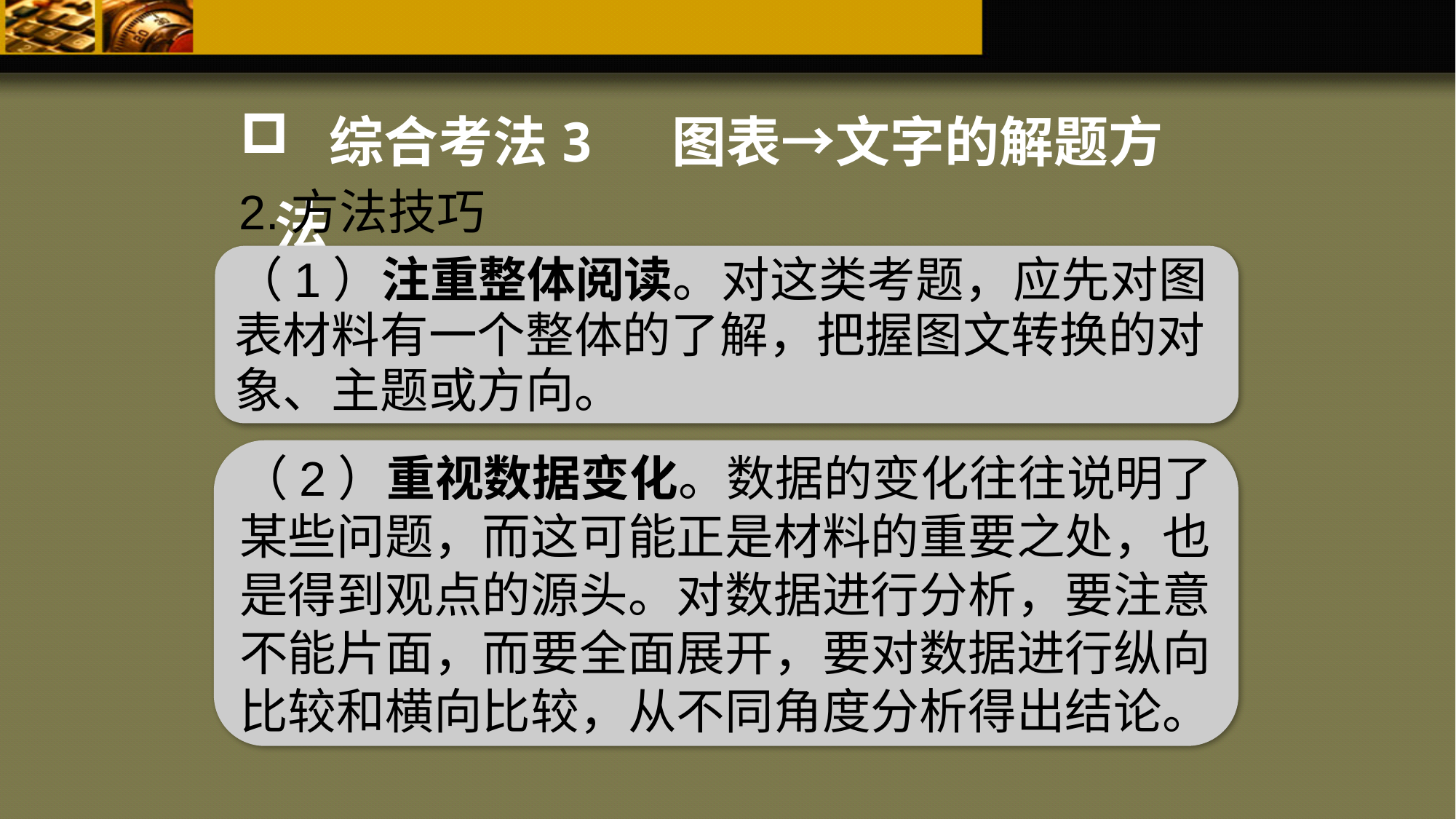

综合考法3  图表→文字的解题方法
2.方法技巧
（1）注重整体阅读。对这类考题，应先对图表材料有一个整体的了解，把握图文转换的对象、主题或方向。
（2）重视数据变化。数据的变化往往说明了某些问题，而这可能正是材料的重要之处，也是得到观点的源头。对数据进行分析，要注意不能片面，而要全面展开，要对数据进行纵向比较和横向比较，从不同角度分析得出结论。